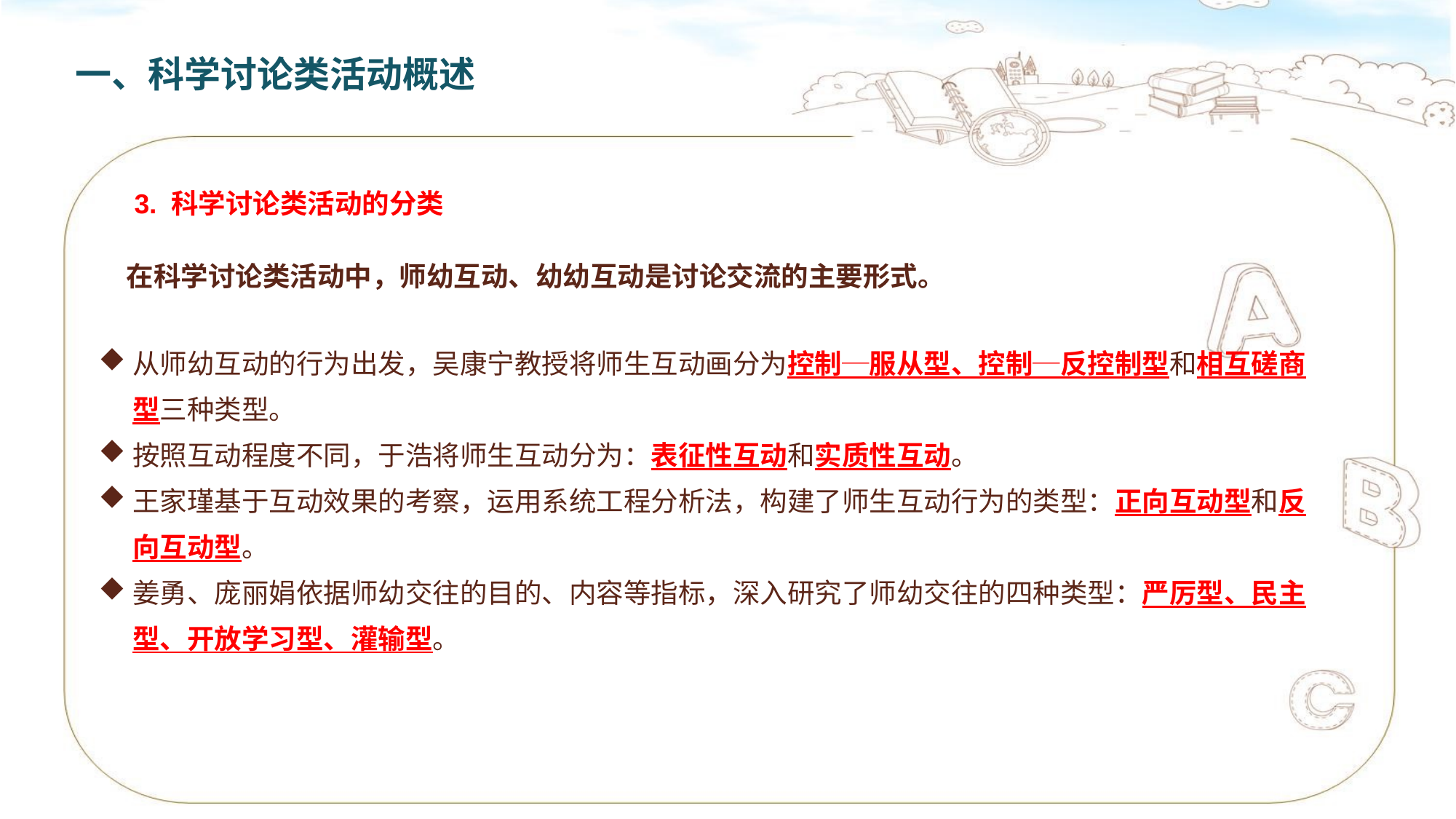

一、科学讨论类活动概述
3. 科学讨论类活动的分类
  在科学讨论类活动中，师幼互动、幼幼互动是讨论交流的主要形式。
从师幼互动的行为出发，吴康宁教授将师生互动画分为控制─服从型、控制─反控制型和相互磋商型三种类型。
按照互动程度不同，于浩将师生互动分为：表征性互动和实质性互动。
王家瑾基于互动效果的考察，运用系统工程分析法，构建了师生互动行为的类型：正向互动型和反向互动型。
姜勇、庞丽娟依据师幼交往的目的、内容等指标，深入研究了师幼交往的四种类型：严厉型、民主型、开放学习型、灌输型。